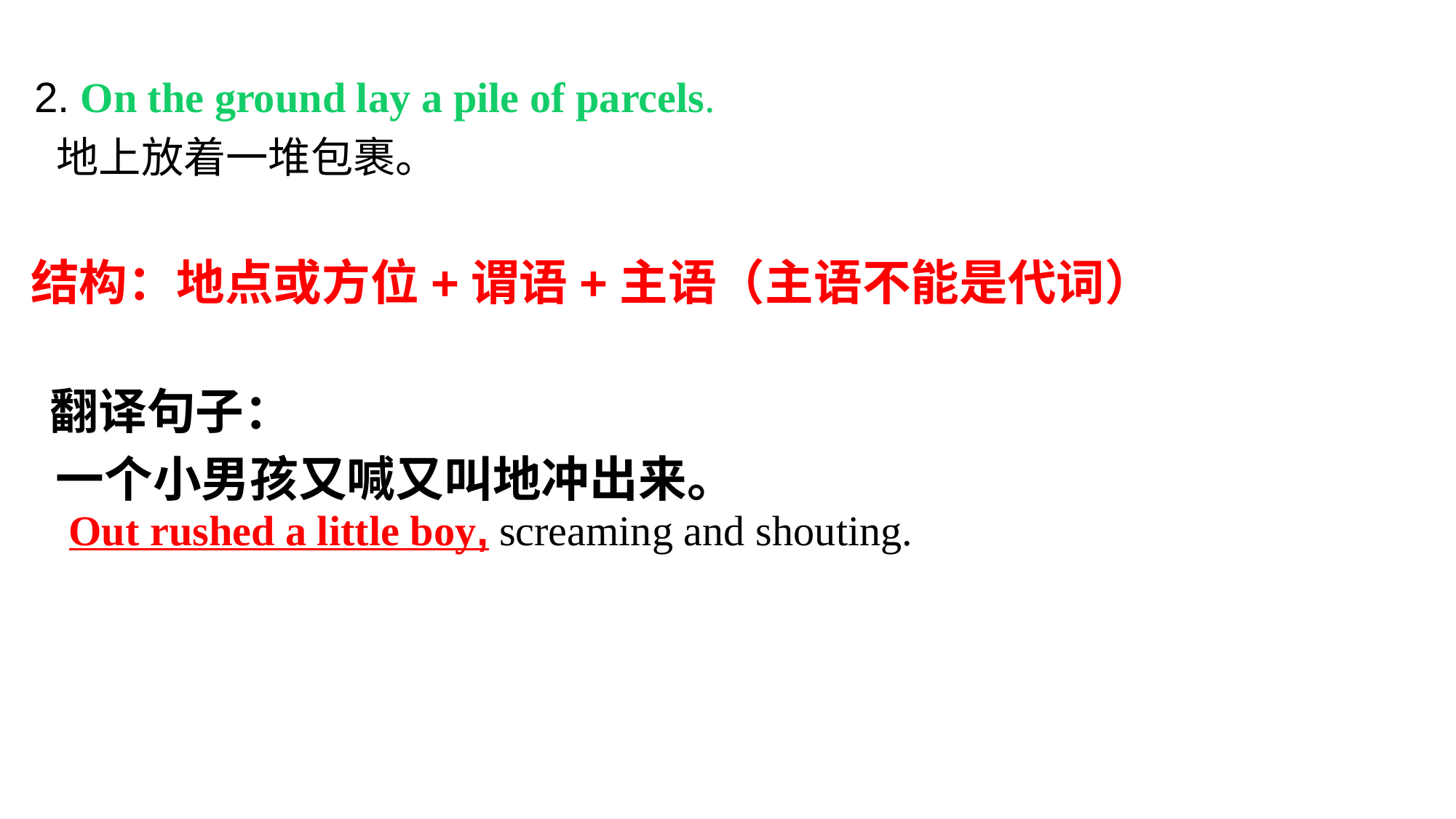

2. On the ground lay a pile of parcels.
   地上放着一堆包裹。

 结构：地点或方位+谓语+主语（主语不能是代词）

   翻译句子：
   一个小男孩又喊又叫地冲出来。

Out rushed a little boy, screaming and shouting.